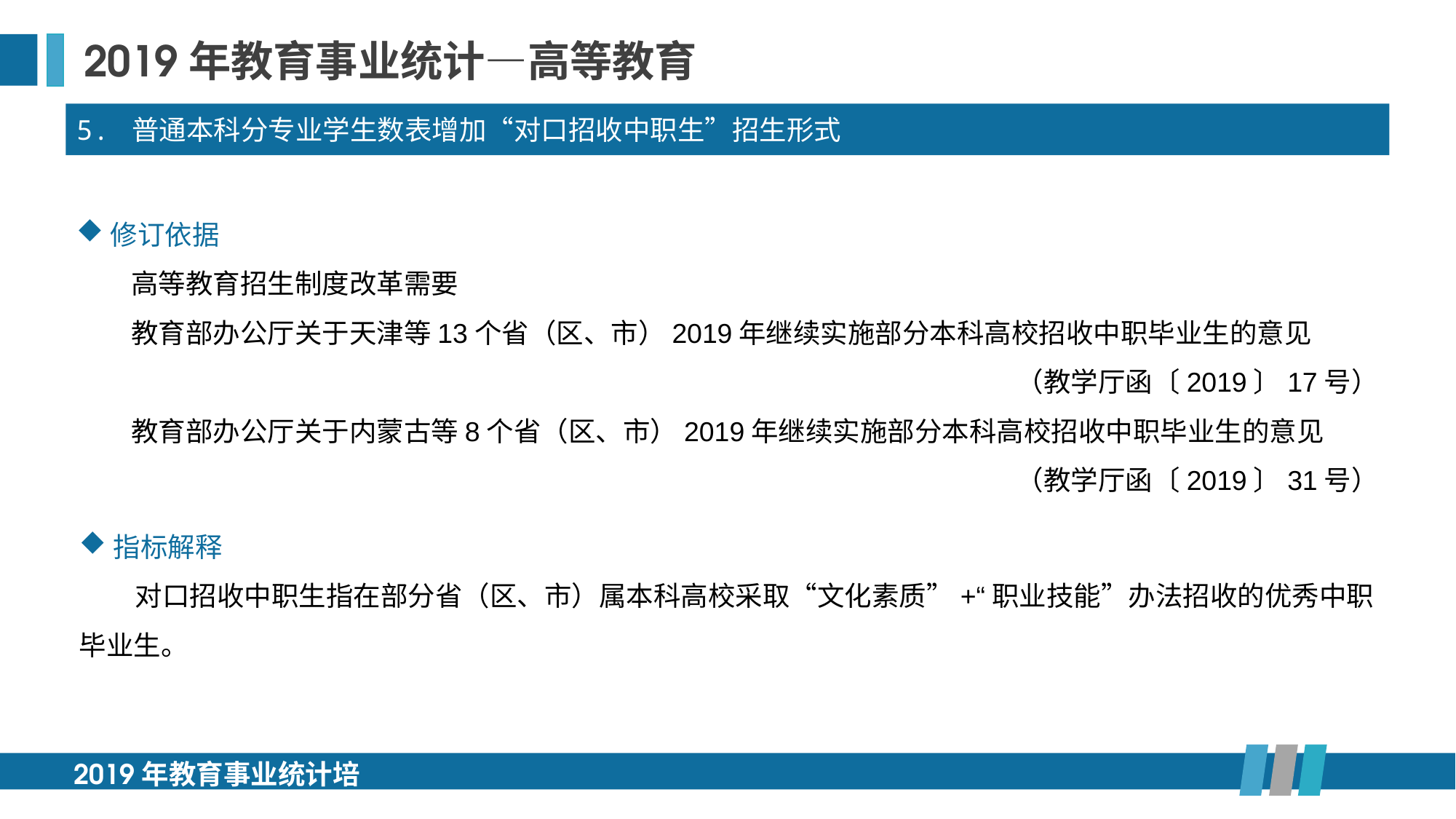

2019年教育事业统计—高等教育

5. 普通本科分专业学生数表增加“对口招收中职生”招生形式
修订依据
高等教育招生制度改革需要
教育部办公厅关于天津等13个省（区、市）2019年继续实施部分本科高校招收中职毕业生的意见
（教学厅函〔2019〕17号）
教育部办公厅关于内蒙古等8个省（区、市）2019年继续实施部分本科高校招收中职毕业生的意见
（教学厅函〔2019〕31号）
指标解释
        对口招收中职生指在部分省（区、市）属本科高校采取“文化素质”+“职业技能”办法招收的优秀中职毕业生。

2019年教育事业统计培训